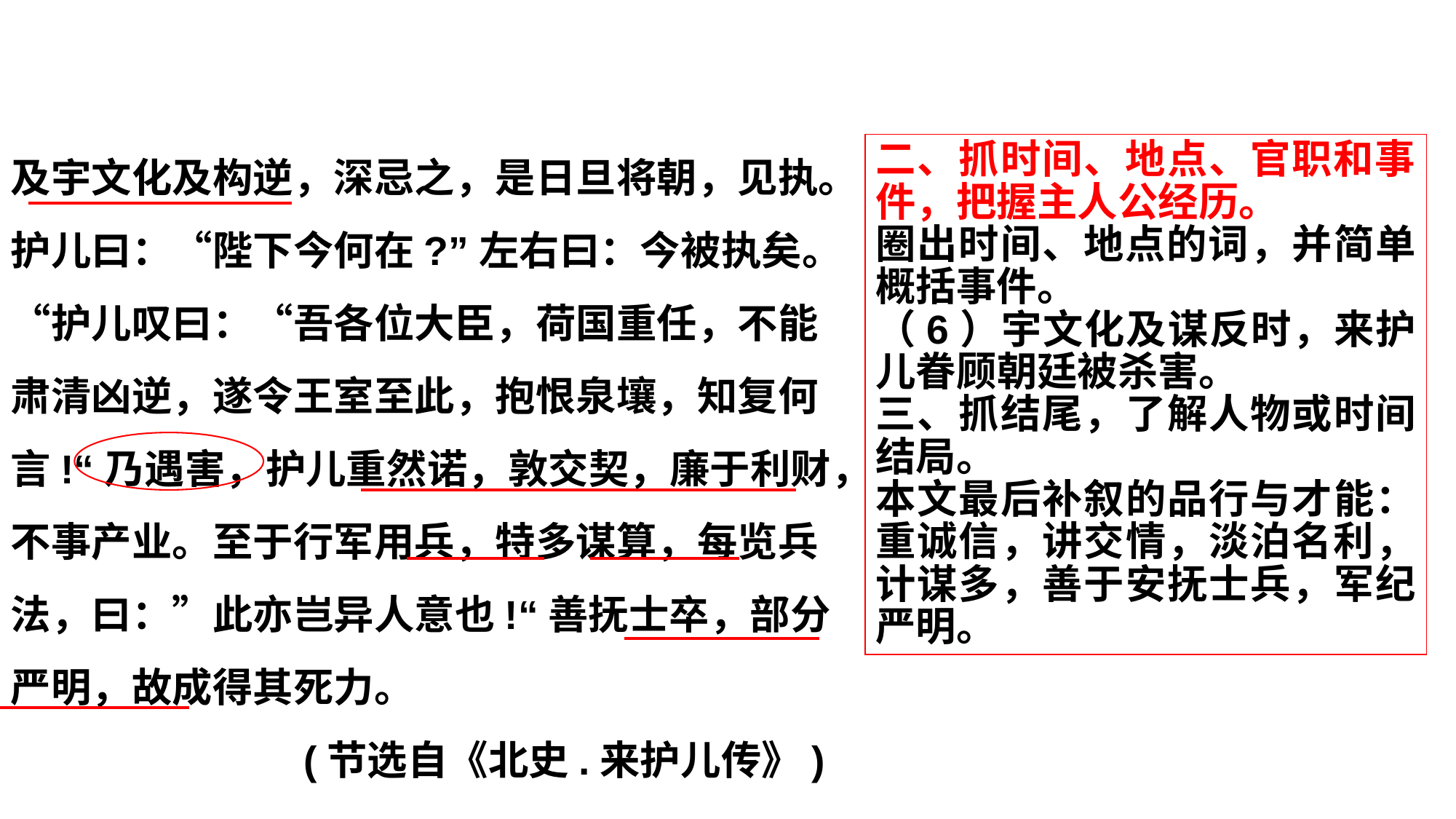

及宇文化及构逆，深忌之，是日旦将朝，见执。护儿曰：“陛下今何在?”左右曰：今被执矣。“护儿叹曰：“吾各位大臣，荷国重任，不能肃清凶逆，遂令王室至此，抱恨泉壤，知复何言!“乃遇害，护儿重然诺，敦交契，廉于利财，不事产业。至于行军用兵，特多谋算，每览兵法，曰：”此亦岂异人意也!“善抚士卒，部分严明，故成得其死力。
                          (节选自《北史.来护儿传》)
二、抓时间、地点、官职和事件，把握主人公经历。
圈出时间、地点的词，并简单概括事件。
（6）宇文化及谋反时，来护儿眷顾朝廷被杀害。
三、抓结尾，了解人物或时间结局。
本文最后补叙的品行与才能：重诚信，讲交情，淡泊名利，计谋多，善于安抚士兵，军纪严明。